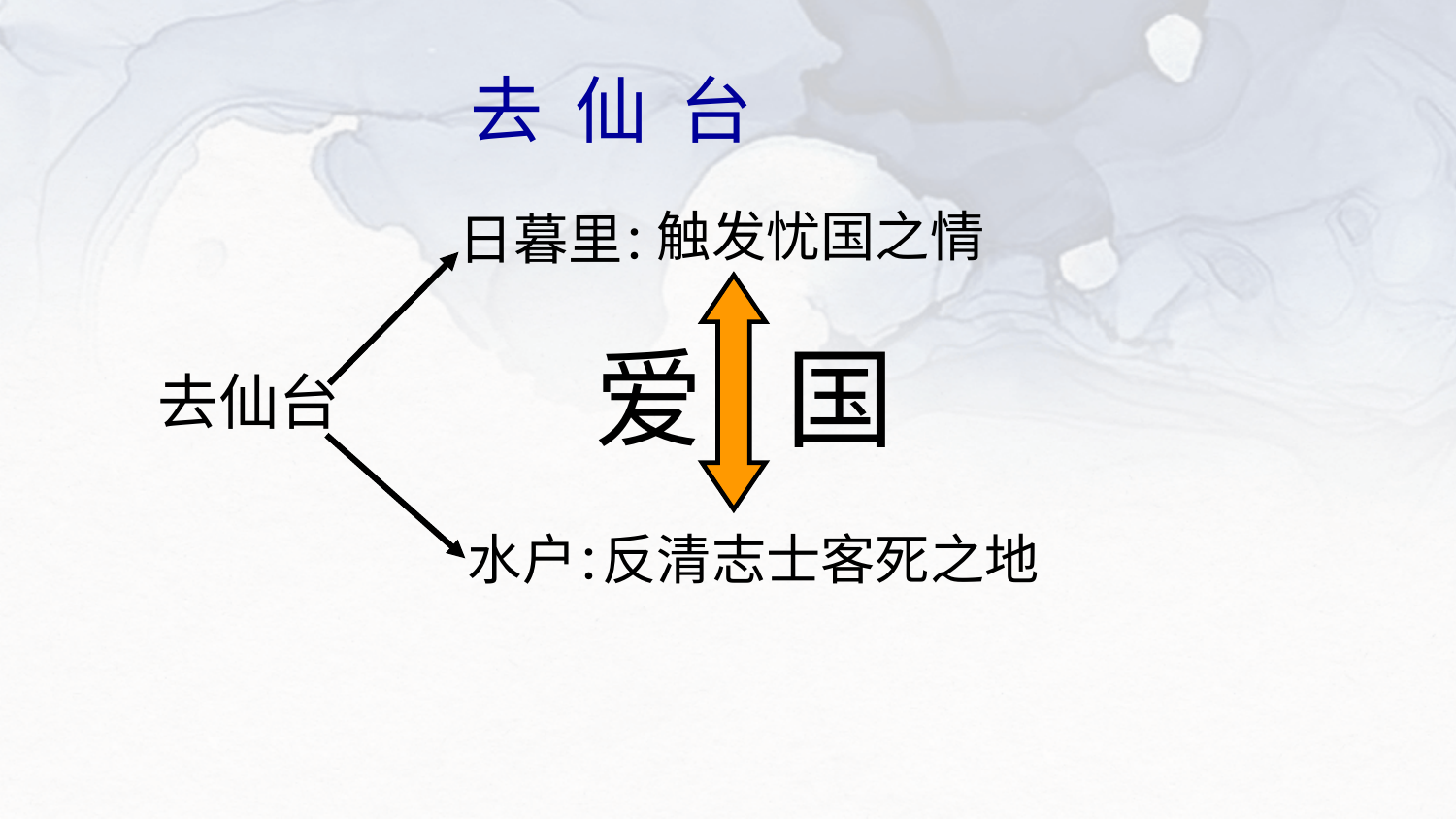

去  仙  台
触发忧国之情
日暮里：

爱
国
去仙台

水户：
反清志士客死之地